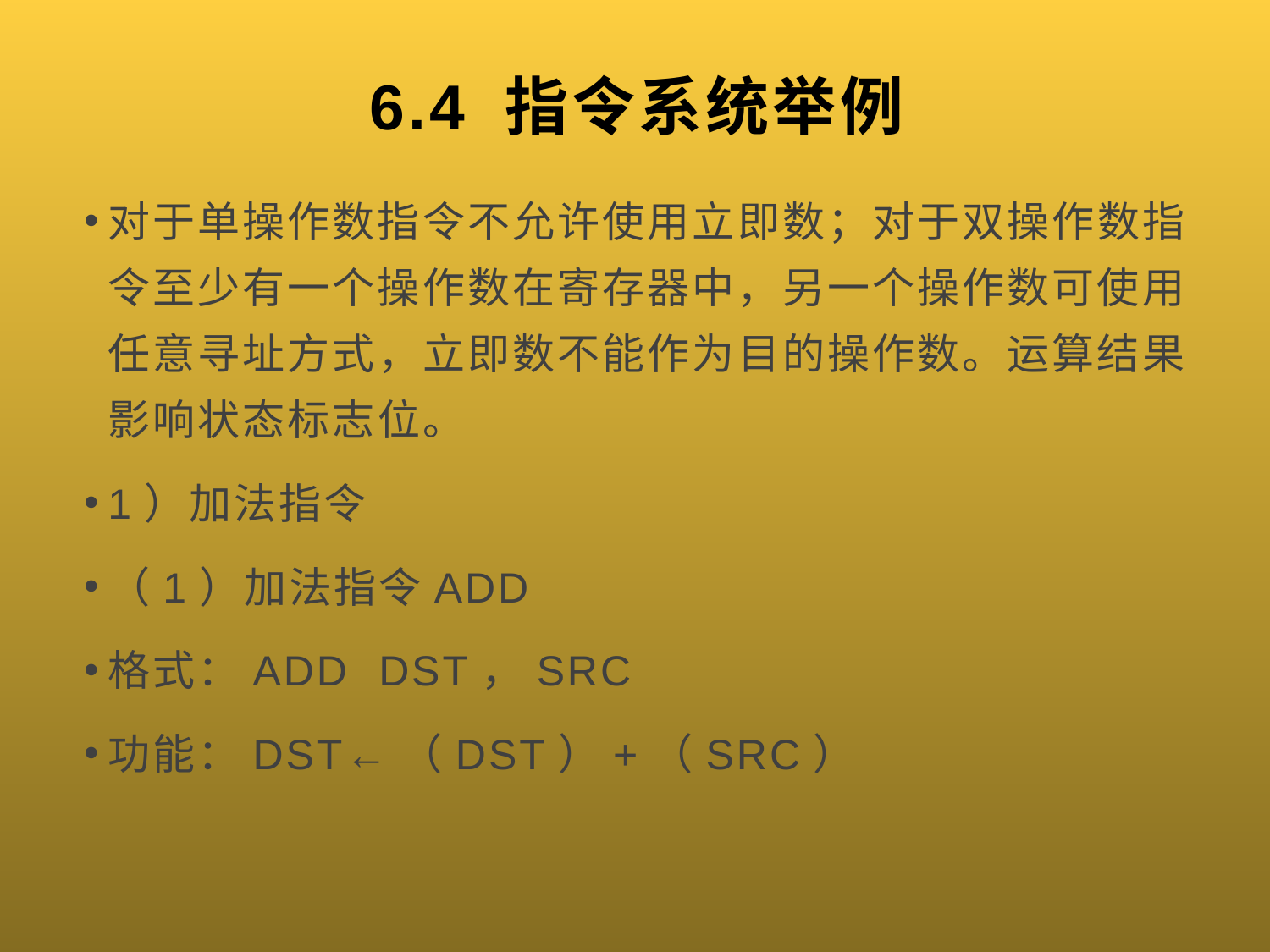

# 6.4 指令系统举例
对于单操作数指令不允许使用立即数；对于双操作数指令至少有一个操作数在寄存器中，另一个操作数可使用任意寻址方式，立即数不能作为目的操作数。运算结果影响状态标志位。
1）加法指令
（1）加法指令ADD
格式：ADD  DST，SRC
功能：DST←（DST）+（SRC）